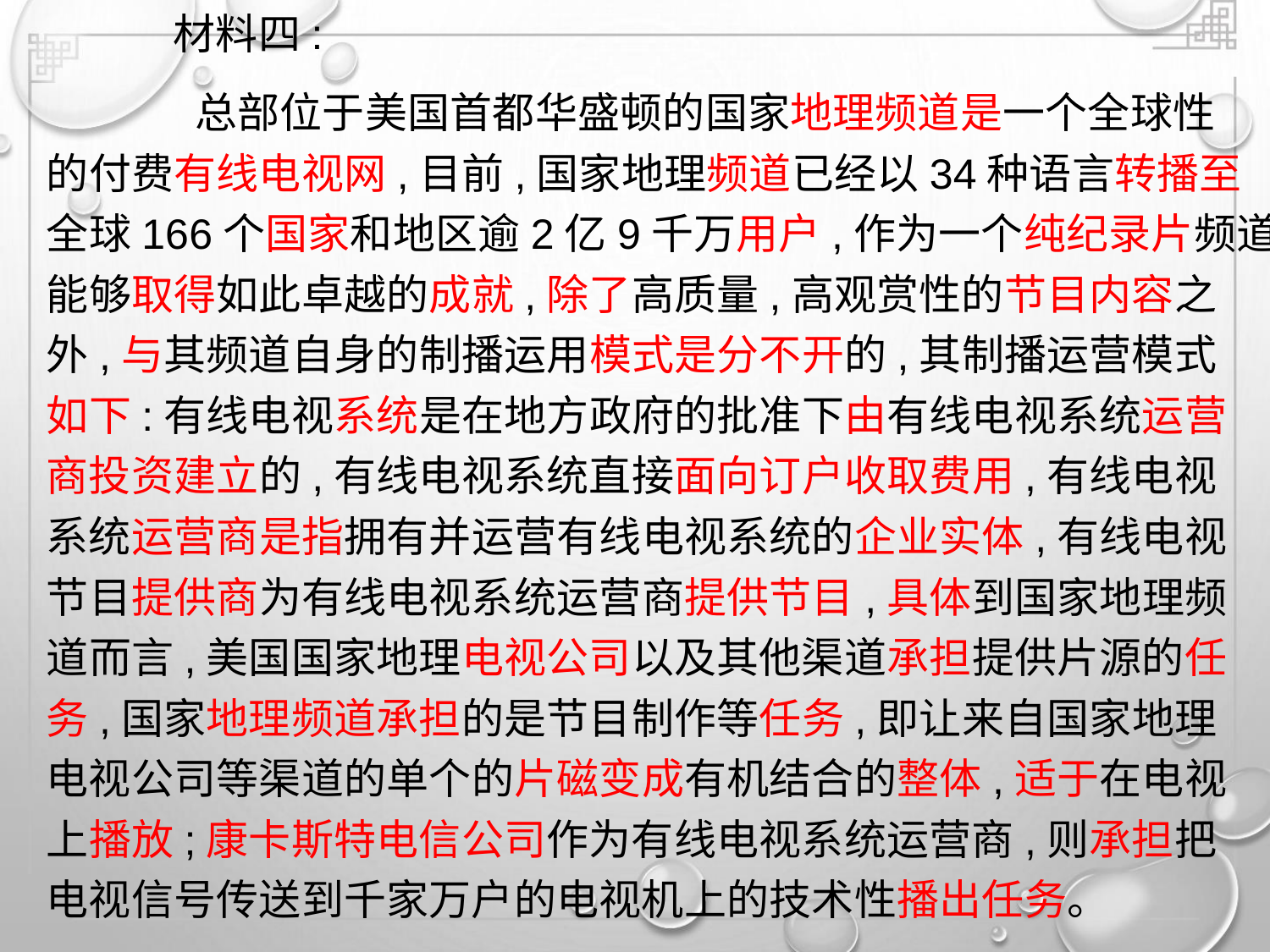

材料四:
总部位于美国首都华盛顿的国家地理频道是一个全球性
的付费有线电视网,目前,国家地理频道已经以34种语言转播至
全球166个国家和地区逾2亿9千万用户,作为一个纯纪录片频道
能够取得如此卓越的成就,除了高质量,高观赏性的节目内容之
外,与其频道自身的制播运用模式是分不开的,其制播运营模式
如下:有线电视系统是在地方政府的批准下由有线电视系统运营
商投资建立的,有线电视系统直接面向订户收取费用,有线电视
系统运营商是指拥有并运营有线电视系统的企业实体,有线电视
节目提供商为有线电视系统运营商提供节目,具体到国家地理频
道而言,美国国家地理电视公司以及其他渠道承担提供片源的任
务,国家地理频道承担的是节目制作等任务,即让来自国家地理
电视公司等渠道的单个的片磁变成有机结合的整体,适于在电视
上播放;康卡斯特电信公司作为有线电视系统运营商,则承担把
电视信号传送到千家万户的电视机上的技术性播出任务。